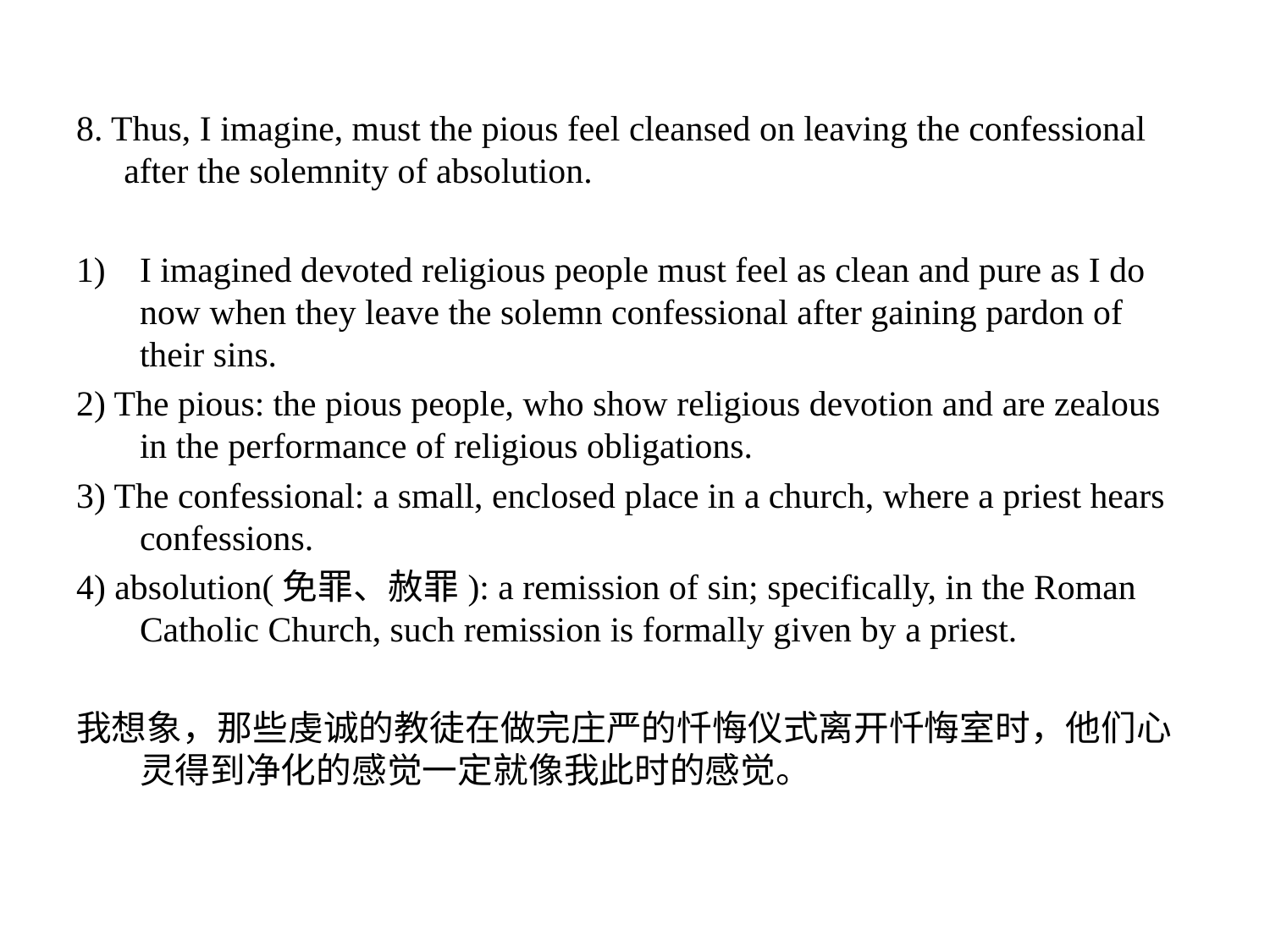

8. Thus, I imagine, must the pious feel cleansed on leaving the confessional after the solemnity of absolution.

I imagined devoted religious people must feel as clean and pure as I do now when they leave the solemn confessional after gaining pardon of their sins.
2) The pious: the pious people, who show religious devotion and are zealous in the performance of religious obligations.
3) The confessional: a small, enclosed place in a church, where a priest hears confessions.
4) absolution(免罪、赦罪): a remission of sin; specifically, in the Roman Catholic Church, such remission is formally given by a priest.

我想象，那些虔诚的教徒在做完庄严的忏悔仪式离开忏悔室时，他们心灵得到净化的感觉一定就像我此时的感觉。